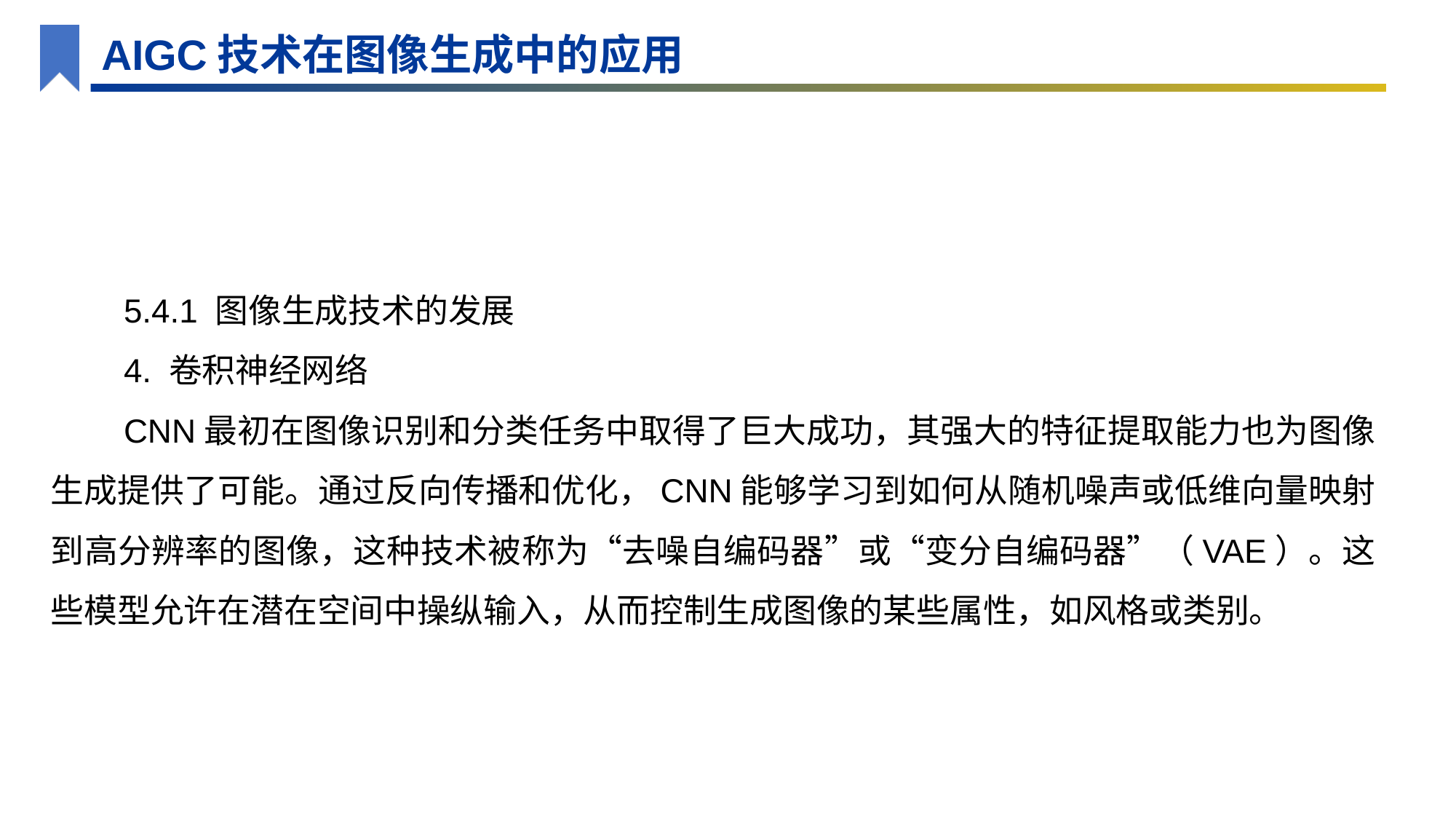

AIGC技术在图像生成中的应用
5.4.1 图像生成技术的发展
4. 卷积神经网络
CNN最初在图像识别和分类任务中取得了巨大成功，其强大的特征提取能力也为图像生成提供了可能。通过反向传播和优化，CNN能够学习到如何从随机噪声或低维向量映射到高分辨率的图像，这种技术被称为“去噪自编码器”或“变分自编码器”（VAE）。这些模型允许在潜在空间中操纵输入，从而控制生成图像的某些属性，如风格或类别。